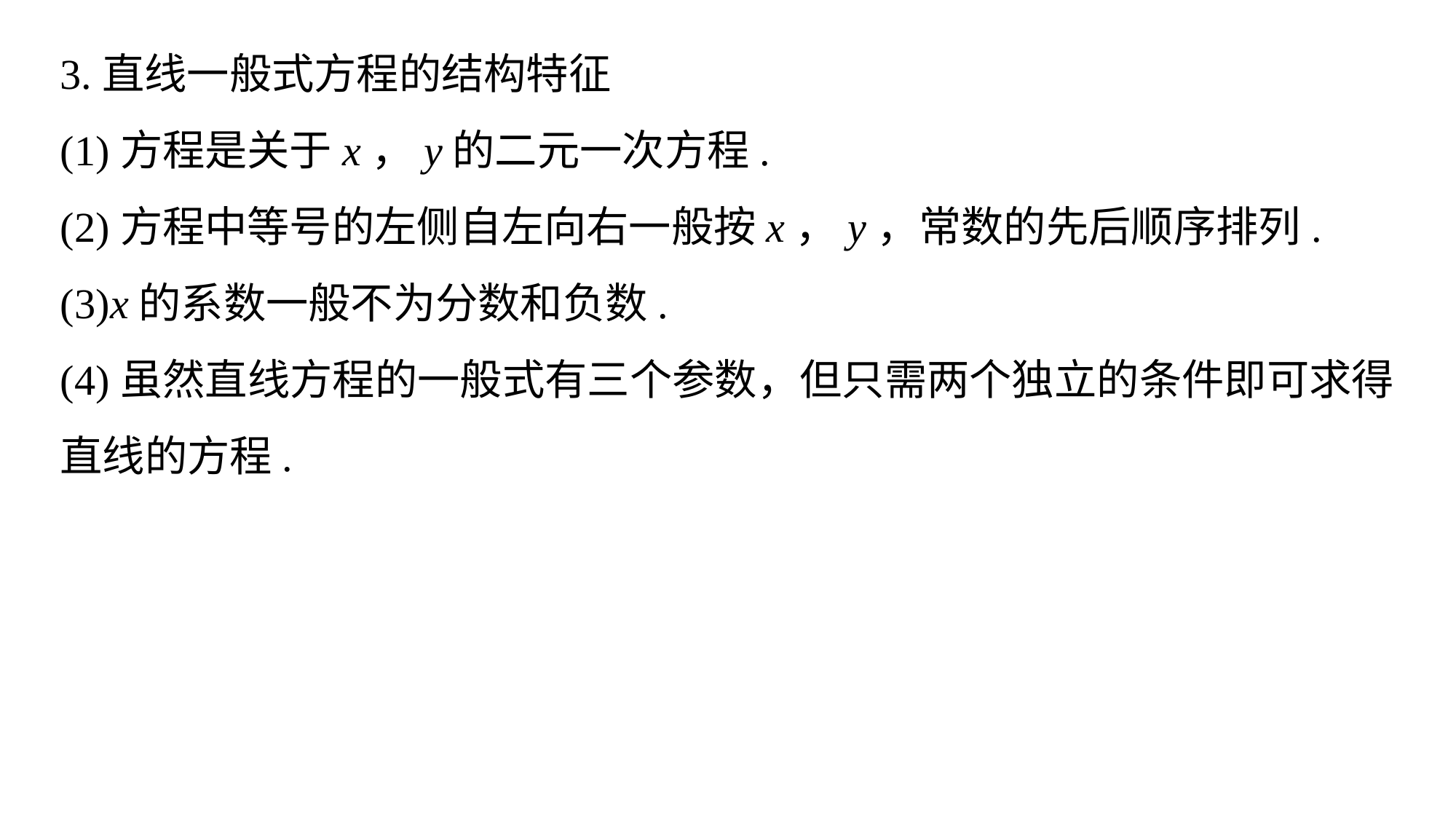

3.直线一般式方程的结构特征
(1)方程是关于x，y的二元一次方程.
(2)方程中等号的左侧自左向右一般按x，y，常数的先后顺序排列.
(3)x的系数一般不为分数和负数.
(4)虽然直线方程的一般式有三个参数，但只需两个独立的条件即可求得直线的方程.